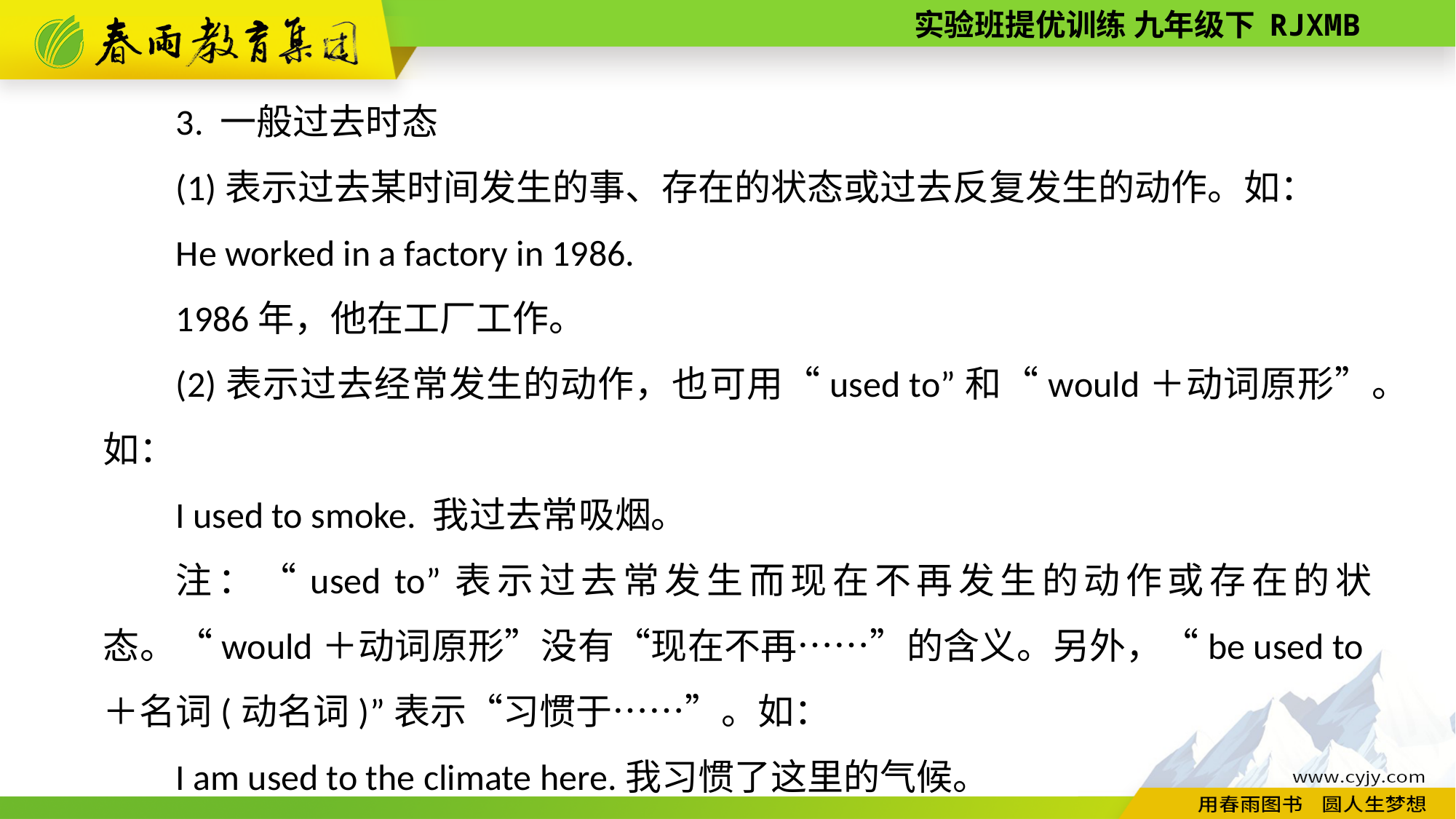

3. 一般过去时态
(1)表示过去某时间发生的事、存在的状态或过去反复发生的动作。如：
He worked in a factory in 1986.
1986年，他在工厂工作。
(2)表示过去经常发生的动作，也可用“used to”和“would＋动词原形”。如：
I used to smoke. 我过去常吸烟。
注：“used to”表示过去常发生而现在不再发生的动作或存在的状态。“would＋动词原形”没有“现在不再……”的含义。另外，“be used to＋名词(动名词)”表示“习惯于……”。如：
I am used to the climate here.我习惯了这里的气候。